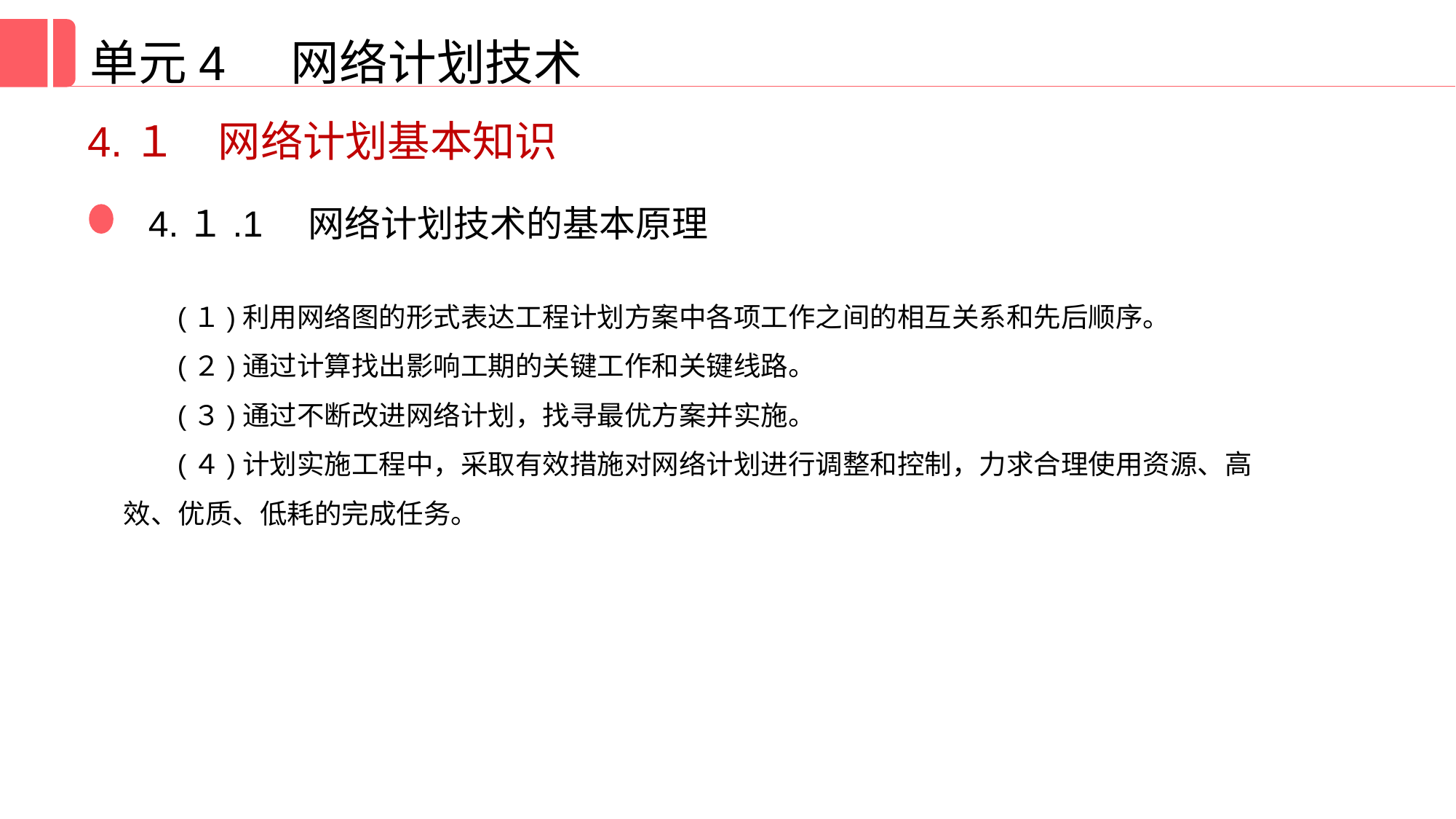

单元4    网络计划技术

4.１　网络计划基本知识
4.１.1　网络计划技术的基本原理

(１)利用网络图的形式表达工程计划方案中各项工作之间的相互关系和先后顺序。
(２)通过计算找出影响工期的关键工作和关键线路。
(３)通过不断改进网络计划，找寻最优方案并实施。
(４)计划实施工程中，采取有效措施对网络计划进行调整和控制，力求合理使用资源、高效、优质、低耗的完成任务。